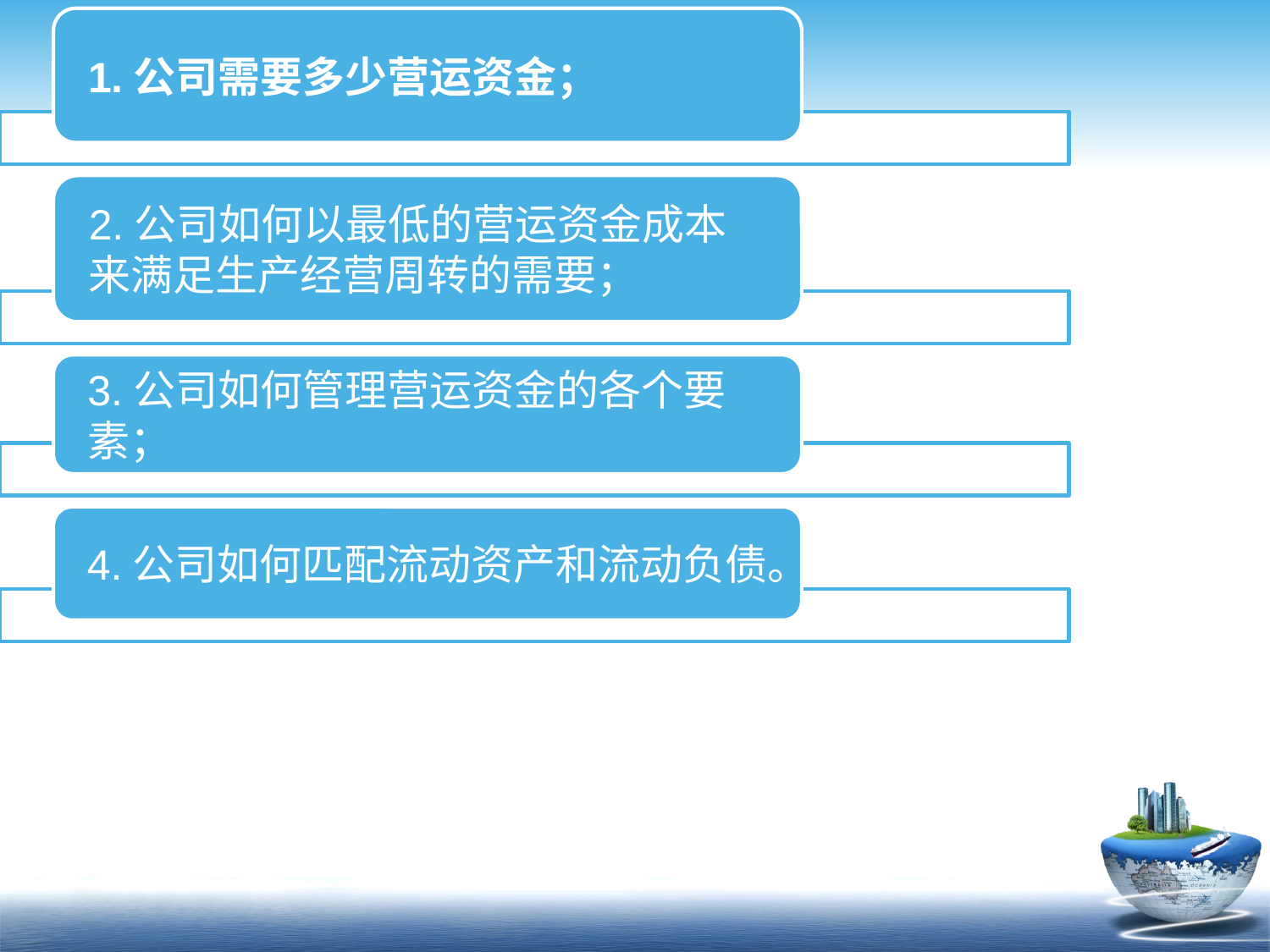

三、营运资金管理内容

1.公司需要多少营运资金；

2.公司如何以最低的营运资金成本来满足生产经营周转的需要；

3.公司如何管理营运资金的各个要素；

4.公司如何匹配流动资产和流动负债。

广义
狭义

狭义